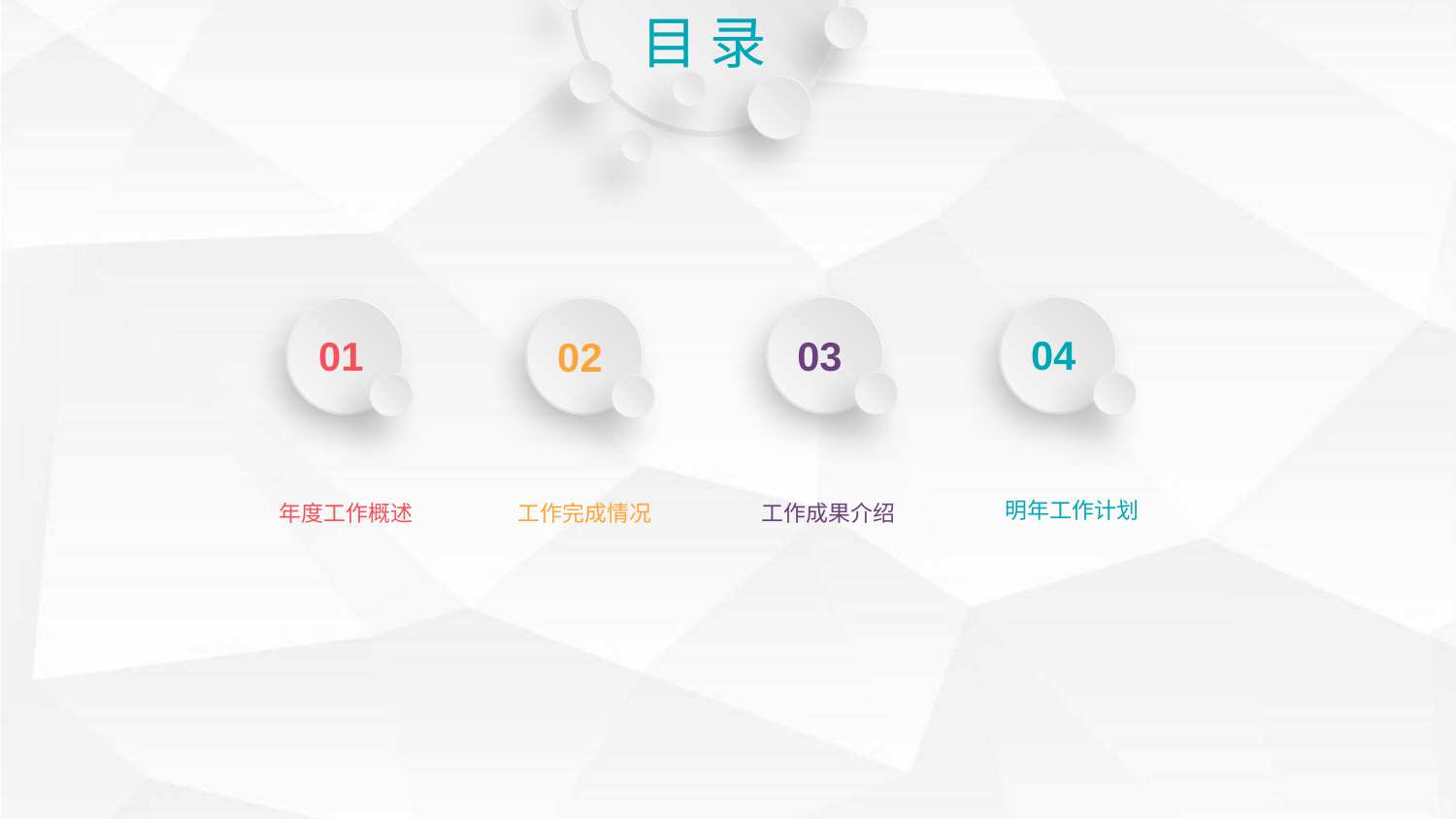

目 录

03

04

01

02

明年工作计划

工作完成情况

年度工作概述

工作成果介绍